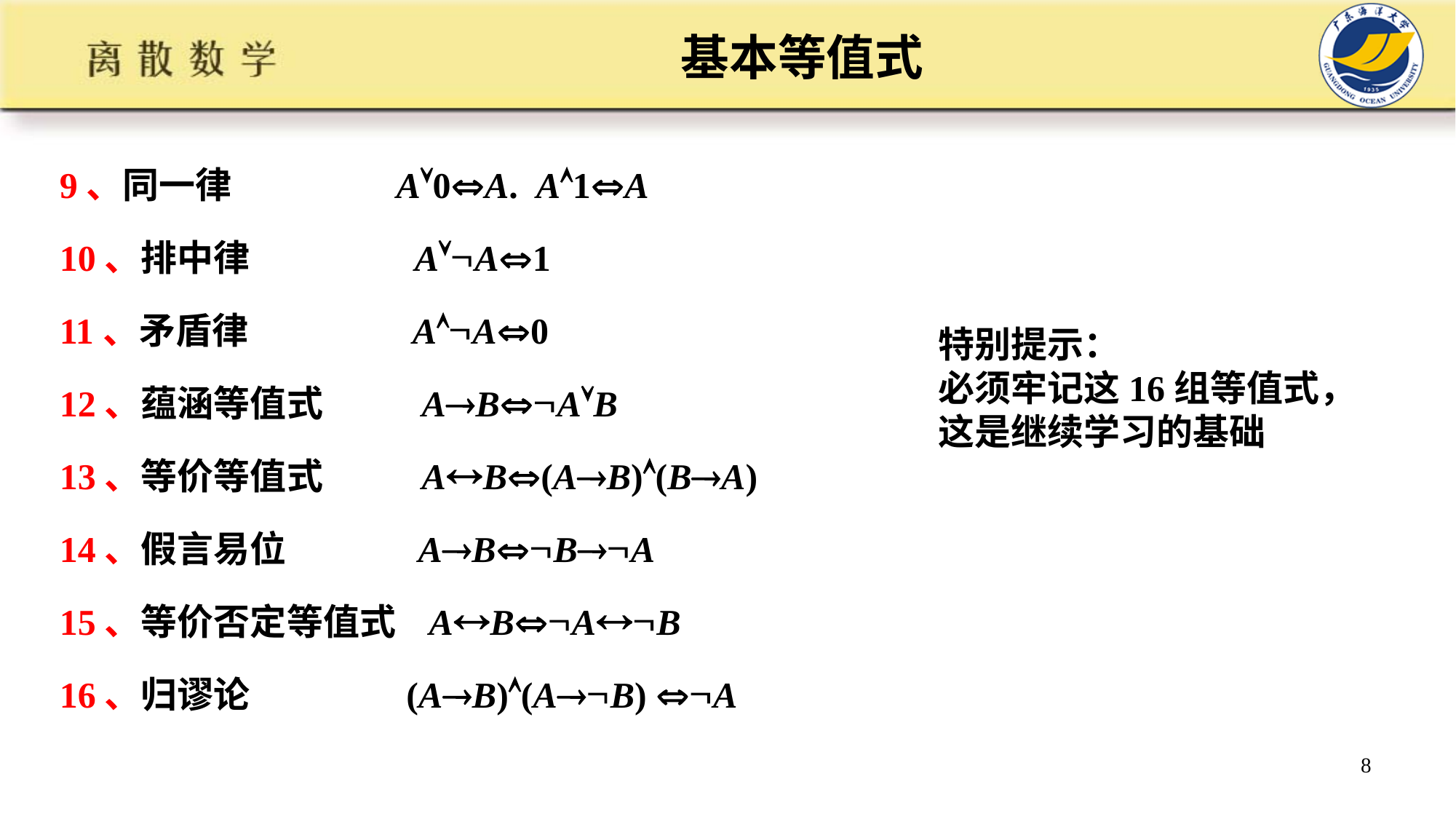

# 基本等值式
9、同一律                   A∨0⇔A.  A∧1⇔A
10、排中律                   A∨¬A⇔1
11、矛盾律                   A∧¬A⇔0
12、蕴涵等值式           A→B⇔¬A∨B
13、等价等值式           A↔B⇔(A→B)∧(B→A)
14、假言易位               A→B⇔¬B→¬A
15、等价否定等值式   A↔B⇔¬A↔¬B
16、归谬论                  (A→B)∧(A→¬B) ⇔¬A

特别提示：
必须牢记这16组等值式，
这是继续学习的基础

8